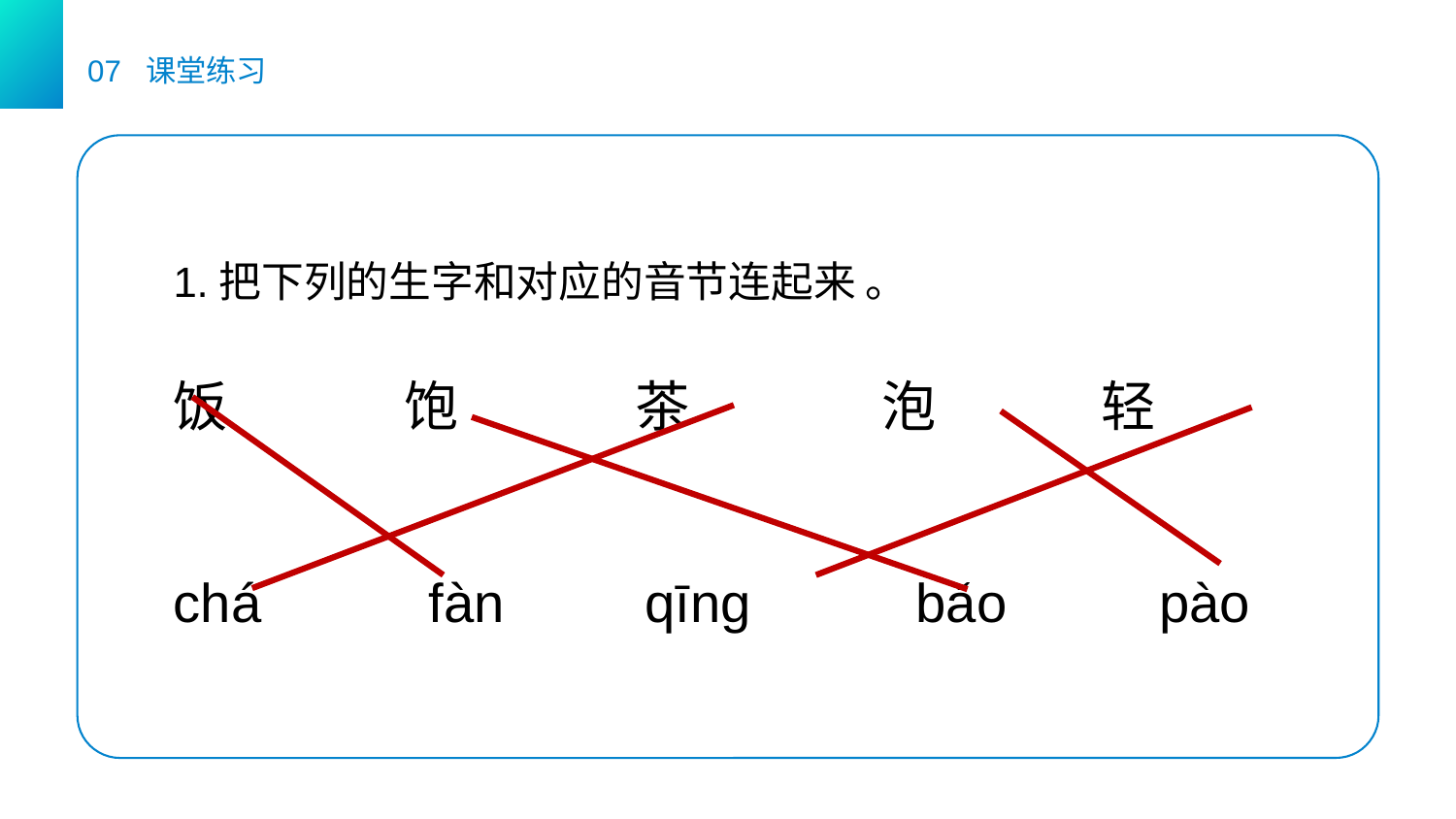

07  课堂练习

1.把下列的生字和对应的音节连起来 。

饭       饱       茶       泡      轻

chá       fàn      qīng      bǎo      pào